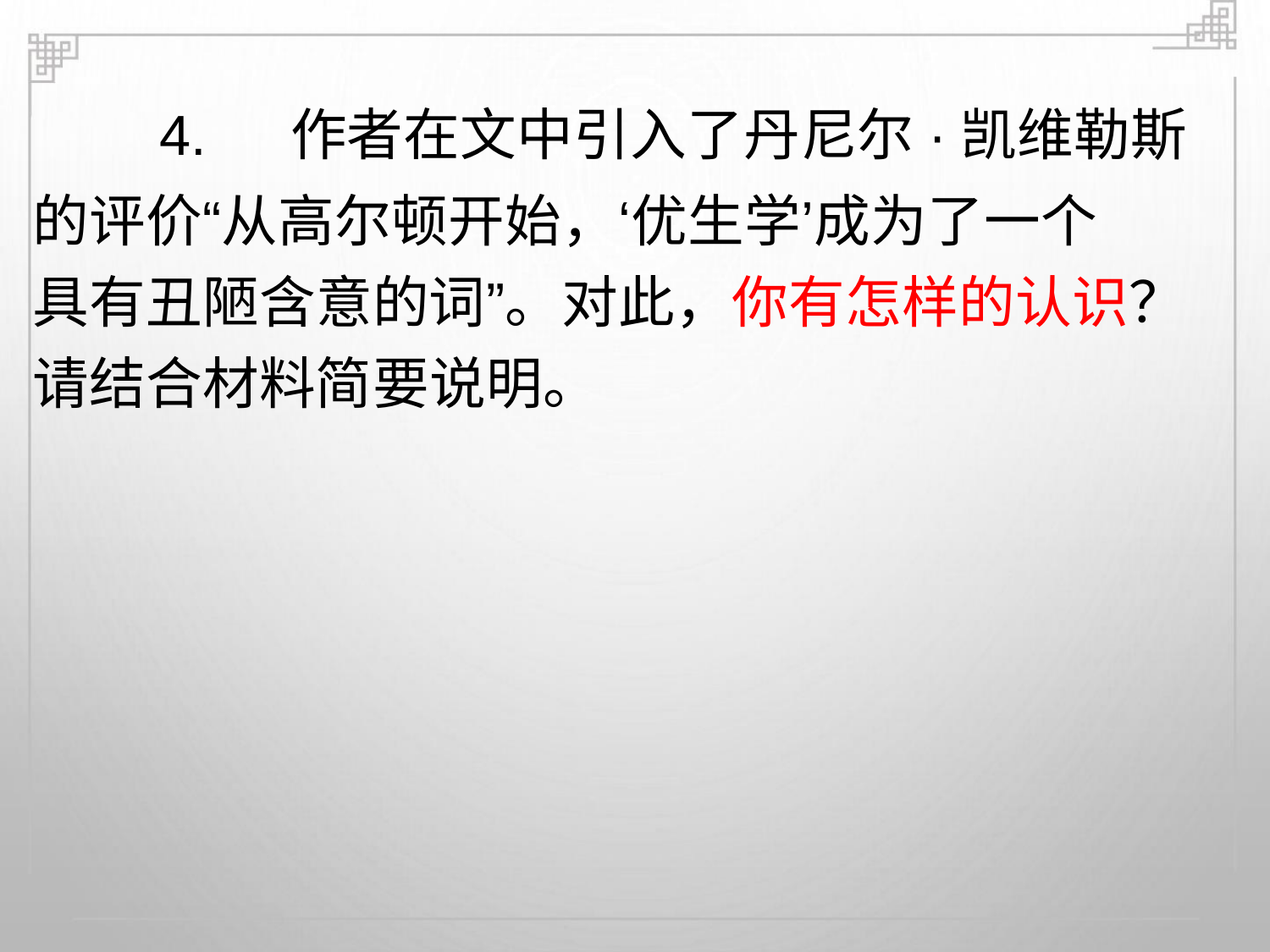

4. 作者在文中引入了丹尼尔·凯维勒斯
的评价“从高尔顿开始，‘优生学’成为了一个
具有丑陋含意的词”。对此，你有怎样的认识？
请结合材料简要说明。